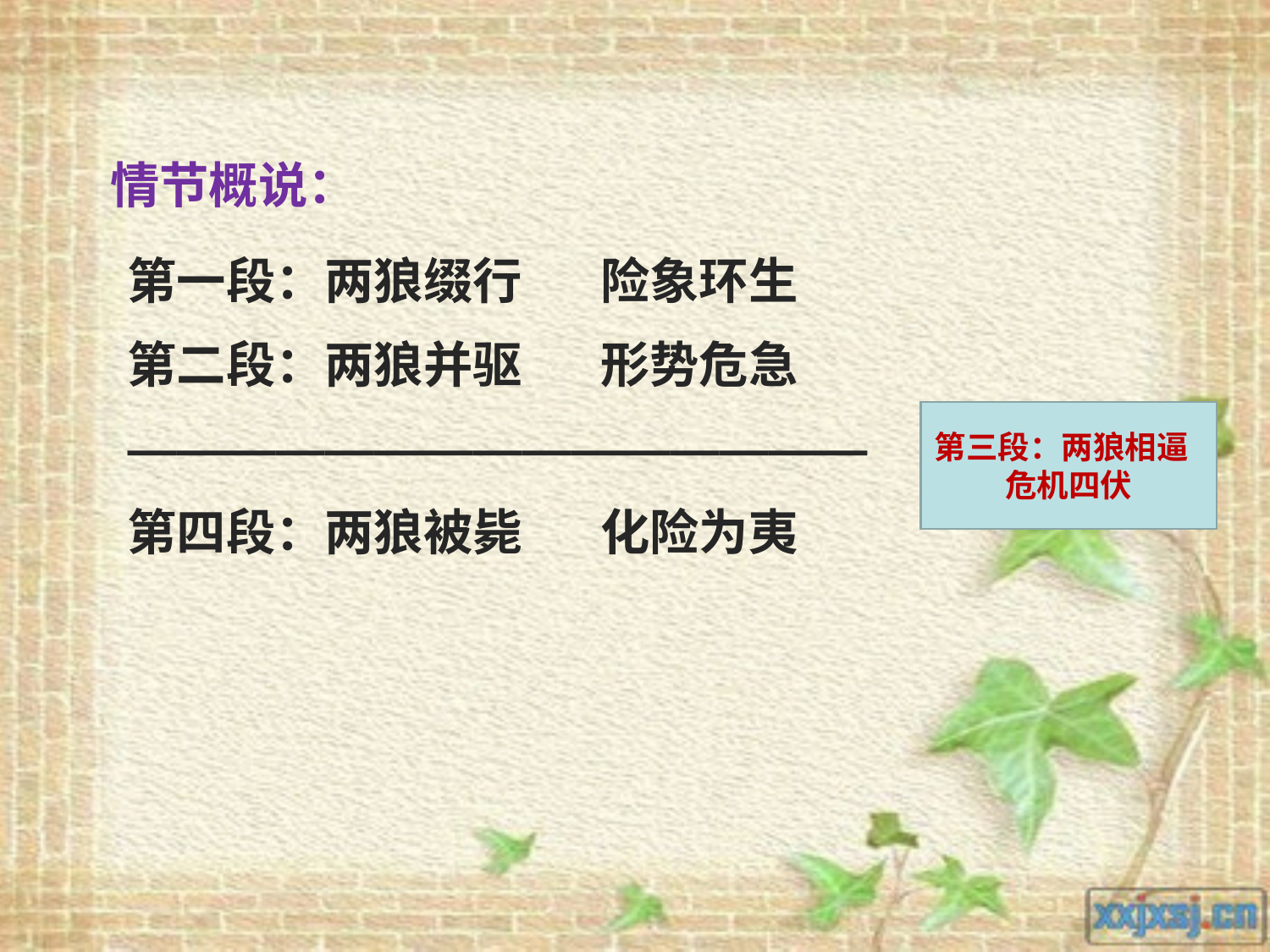

情节概说：
第一段：两狼缀行       险象环生
第二段：两狼并驱       形势危急
———————————————
第四段：两狼被毙       化险为夷
第三段：两狼相逼   危机四伏